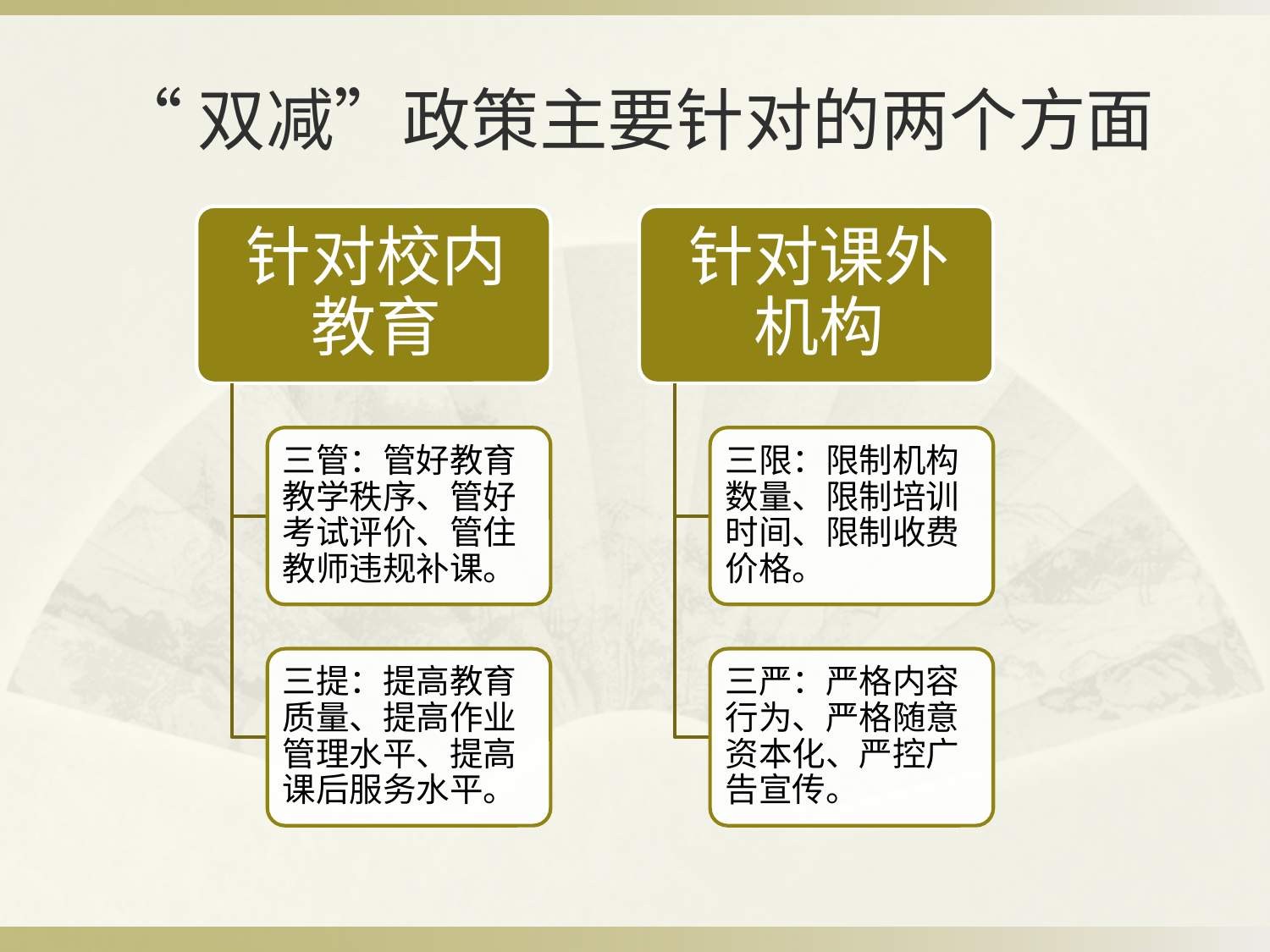

# “双减”政策主要针对的两个方面
针对校内教育
三管：管好教育教学秩序、管好考试评价、管住教师违规补课。
三提：提高教育质量、提高作业管理水平、提高课后服务水平。
针对课外机构
三限：限制机构数量、限制培训时间、限制收费价格。
三严：严格内容行为、严格随意资本化、严控广告宣传。